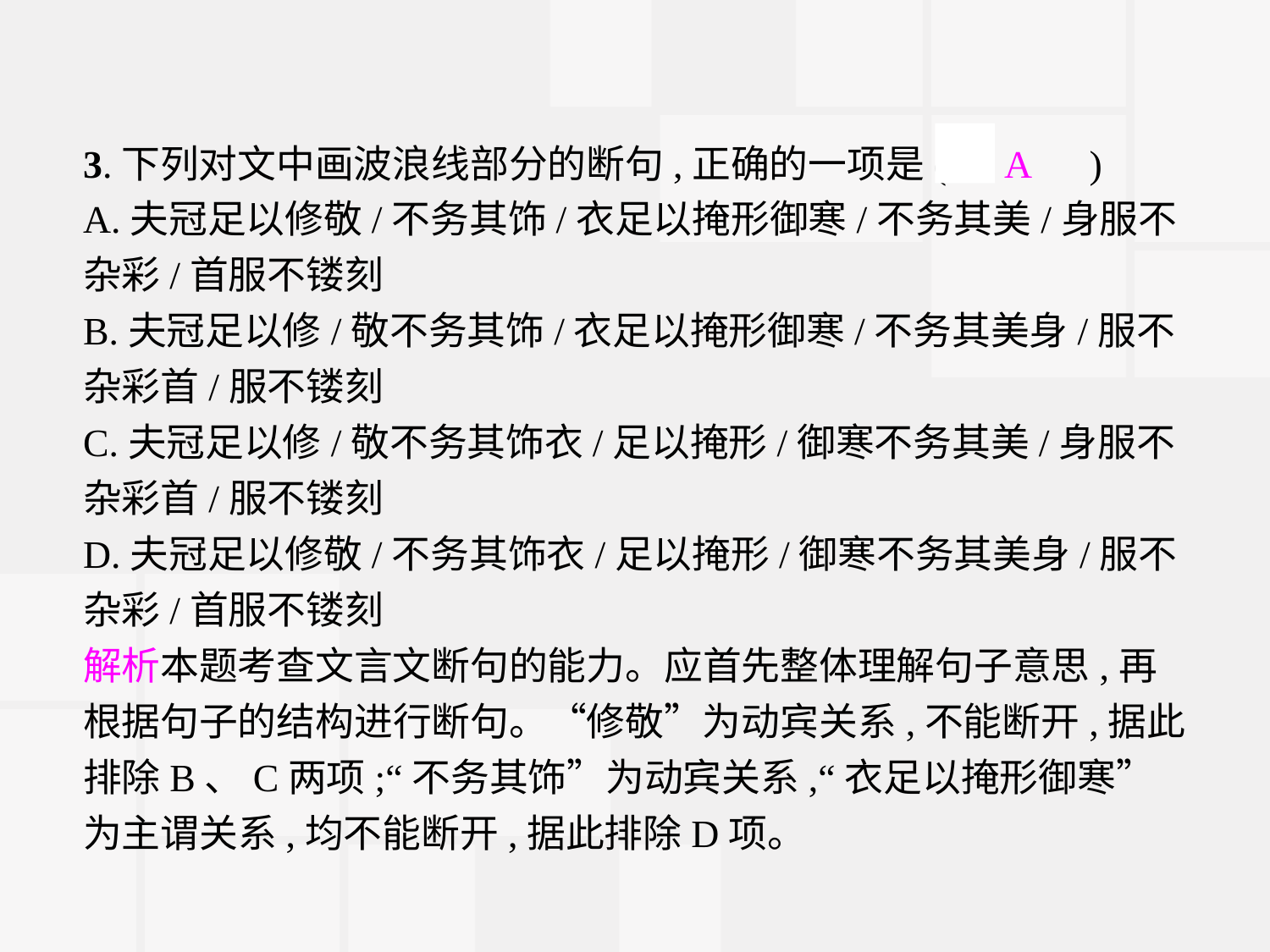

3.下列对文中画波浪线部分的断句,正确的一项是(　A　)
A.夫冠足以修敬/不务其饰/衣足以掩形御寒/不务其美/身服不杂彩/首服不镂刻
B.夫冠足以修/敬不务其饰/衣足以掩形御寒/不务其美身/服不杂彩首/服不镂刻
C.夫冠足以修/敬不务其饰衣/足以掩形/御寒不务其美/身服不杂彩首/服不镂刻
D.夫冠足以修敬/不务其饰衣/足以掩形/御寒不务其美身/服不杂彩/首服不镂刻
解析本题考查文言文断句的能力。应首先整体理解句子意思,再根据句子的结构进行断句。“修敬”为动宾关系,不能断开,据此排除B、C两项;“不务其饰”为动宾关系,“衣足以掩形御寒”为主谓关系,均不能断开,据此排除D项。